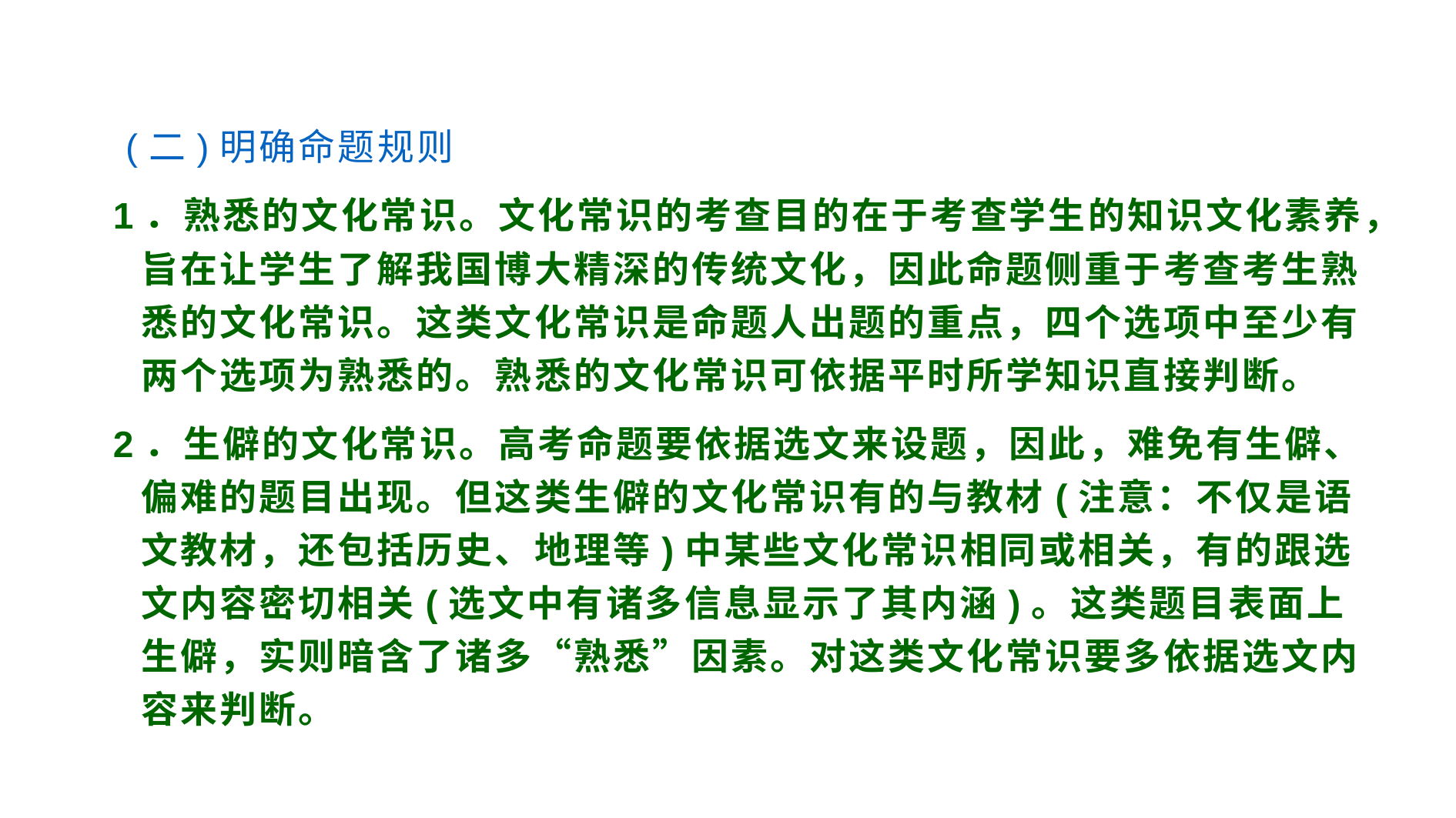

(二)明确命题规则
1．熟悉的文化常识。文化常识的考查目的在于考查学生的知识文化素养，旨在让学生了解我国博大精深的传统文化，因此命题侧重于考查考生熟悉的文化常识。这类文化常识是命题人出题的重点，四个选项中至少有两个选项为熟悉的。熟悉的文化常识可依据平时所学知识直接判断。
2．生僻的文化常识。高考命题要依据选文来设题，因此，难免有生僻、偏难的题目出现。但这类生僻的文化常识有的与教材(注意：不仅是语文教材，还包括历史、地理等)中某些文化常识相同或相关，有的跟选文内容密切相关(选文中有诸多信息显示了其内涵)。这类题目表面上生僻，实则暗含了诸多“熟悉”因素。对这类文化常识要多依据选文内容来判断。